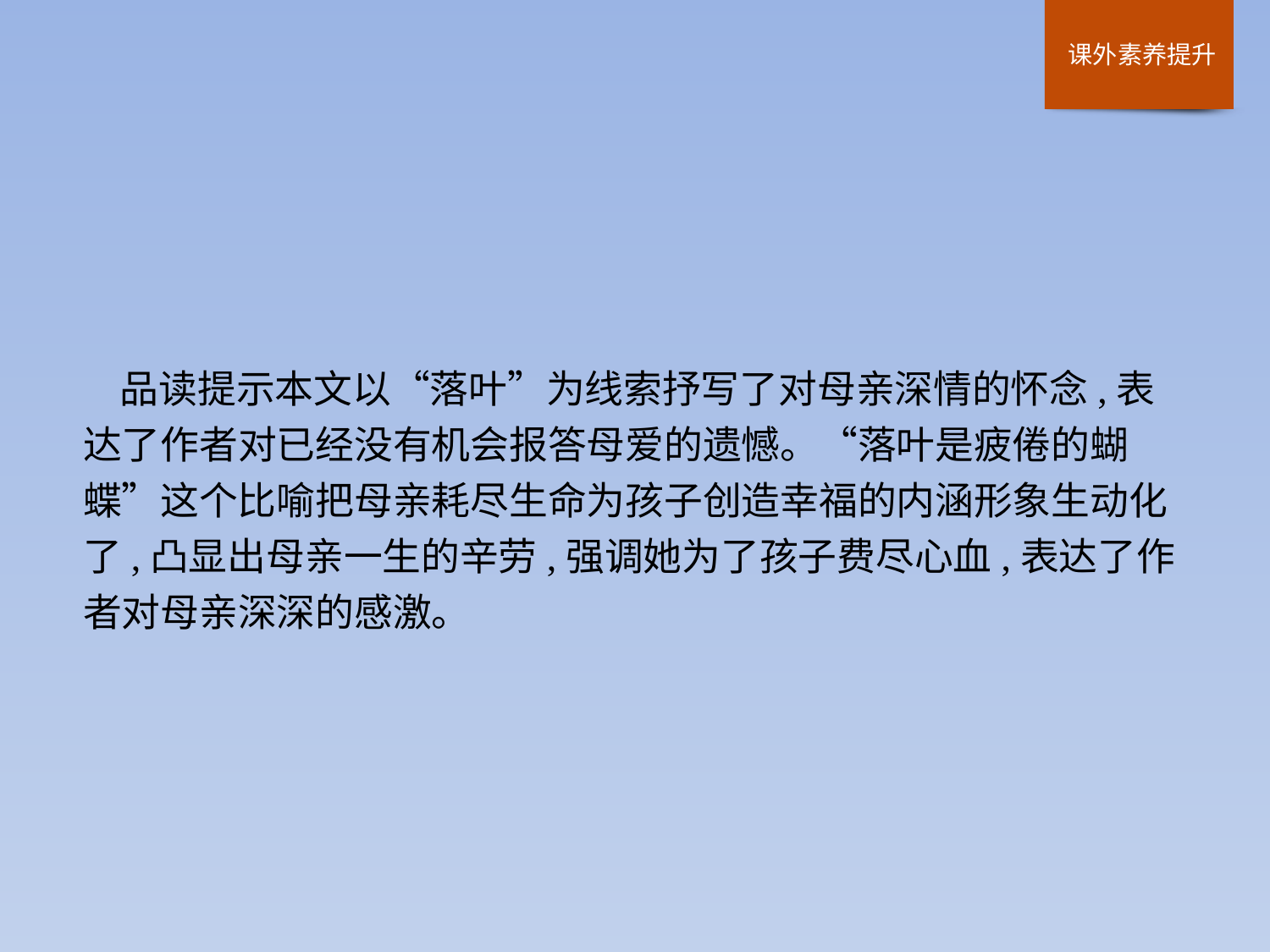

品读提示本文以“落叶”为线索抒写了对母亲深情的怀念,表达了作者对已经没有机会报答母爱的遗憾。“落叶是疲倦的蝴蝶”这个比喻把母亲耗尽生命为孩子创造幸福的内涵形象生动化了,凸显出母亲一生的辛劳,强调她为了孩子费尽心血,表达了作者对母亲深深的感激。